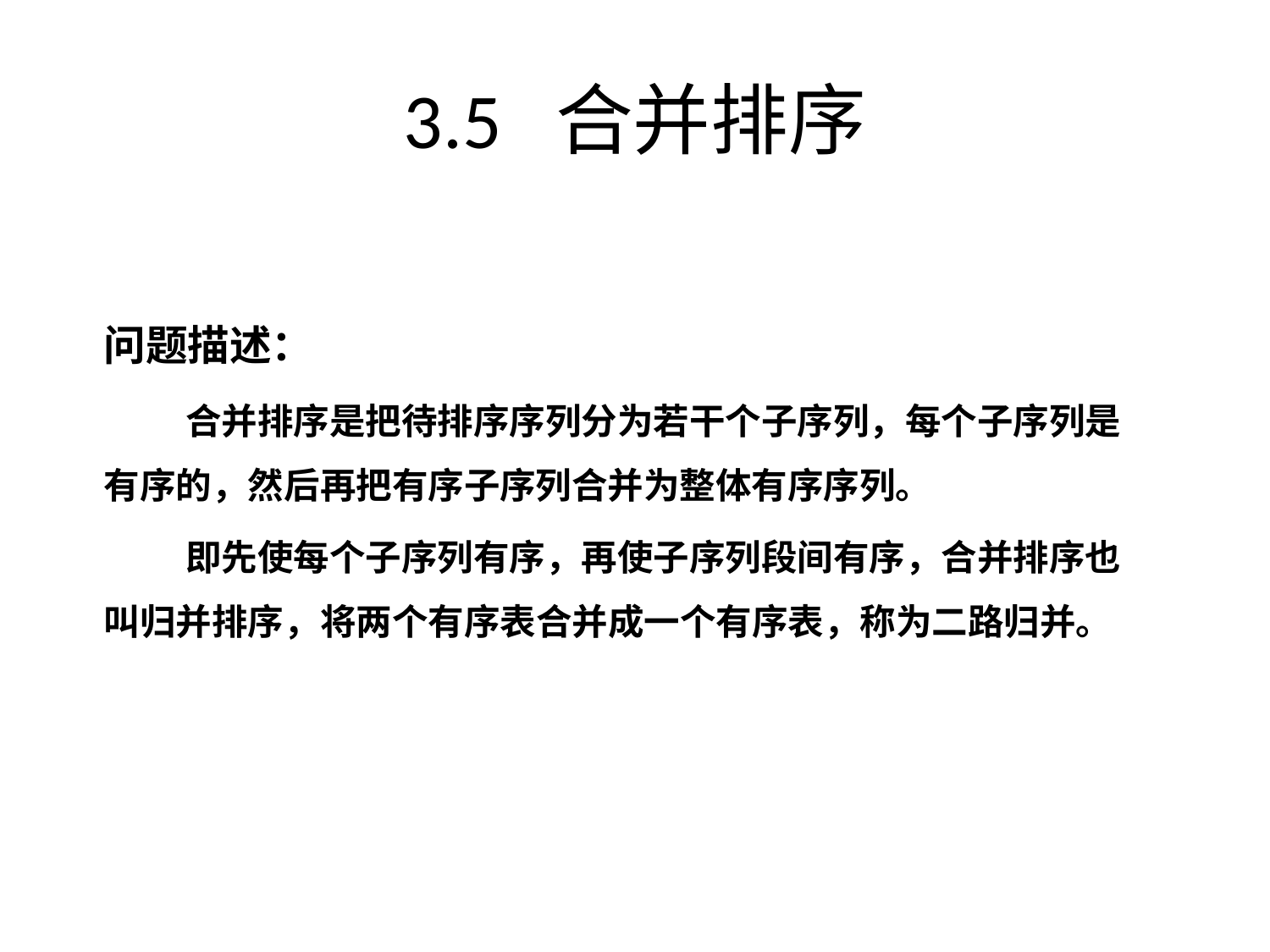

# 3.5  合并排序
问题描述：
         合并排序是把待排序序列分为若干个子序列，每个子序列是有序的，然后再把有序子序列合并为整体有序序列。
         即先使每个子序列有序，再使子序列段间有序，合并排序也叫归并排序，将两个有序表合并成一个有序表，称为二路归并。